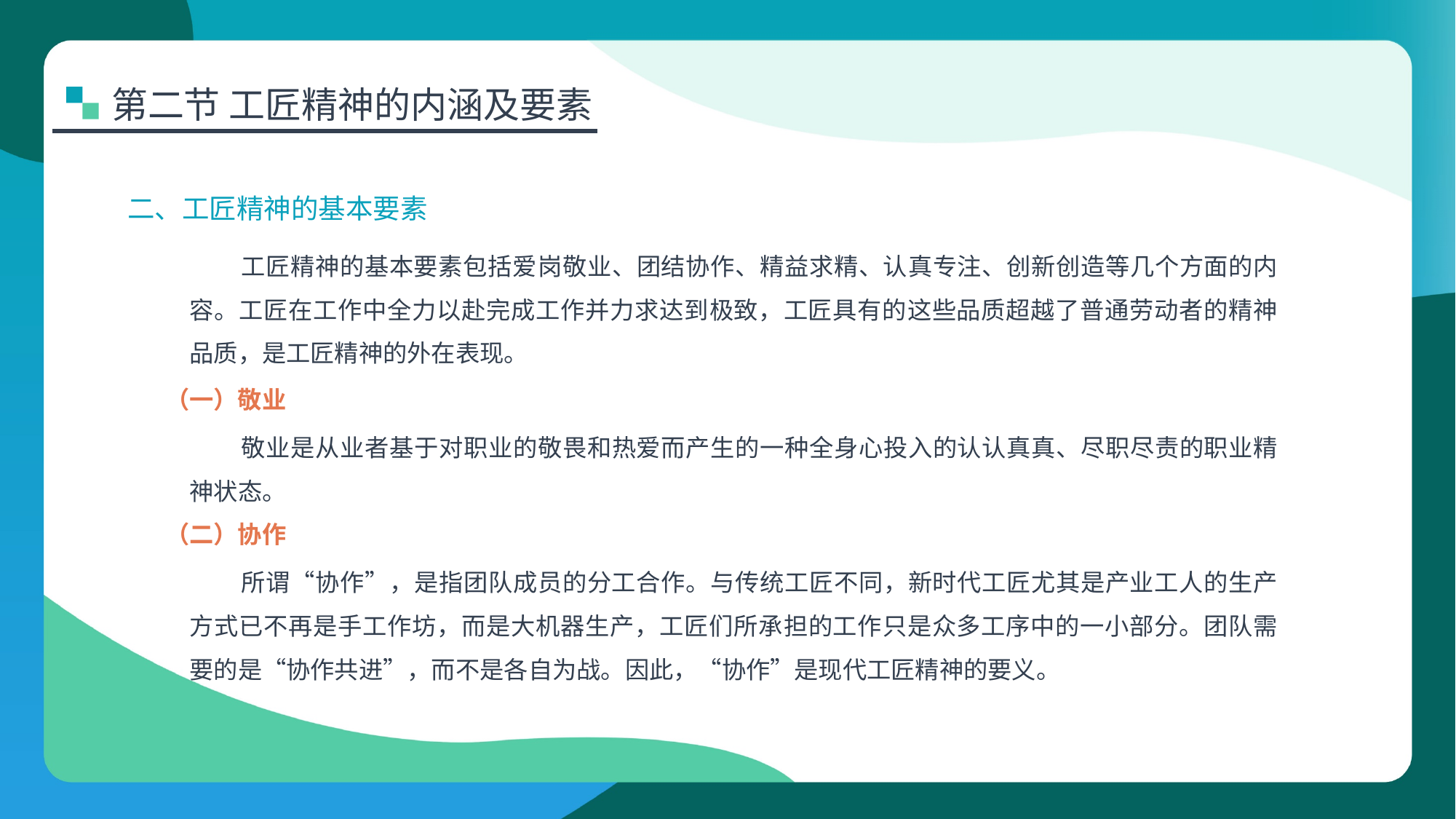

第二节 工匠精神的内涵及要素

二、工匠精神的基本要素
工匠精神的基本要素包括爱岗敬业、团结协作、精益求精、认真专注、创新创造等几个方面的内容。工匠在工作中全力以赴完成工作并力求达到极致，工匠具有的这些品质超越了普通劳动者的精神品质，是工匠精神的外在表现。
（一）敬业
敬业是从业者基于对职业的敬畏和热爱而产生的一种全身心投入的认认真真、尽职尽责的职业精神状态。
（二）协作
所谓“协作”，是指团队成员的分工合作。与传统工匠不同，新时代工匠尤其是产业工人的生产方式已不再是手工作坊，而是大机器生产，工匠们所承担的工作只是众多工序中的一小部分。团队需要的是“协作共进”，而不是各自为战。因此，“协作”是现代工匠精神的要义。